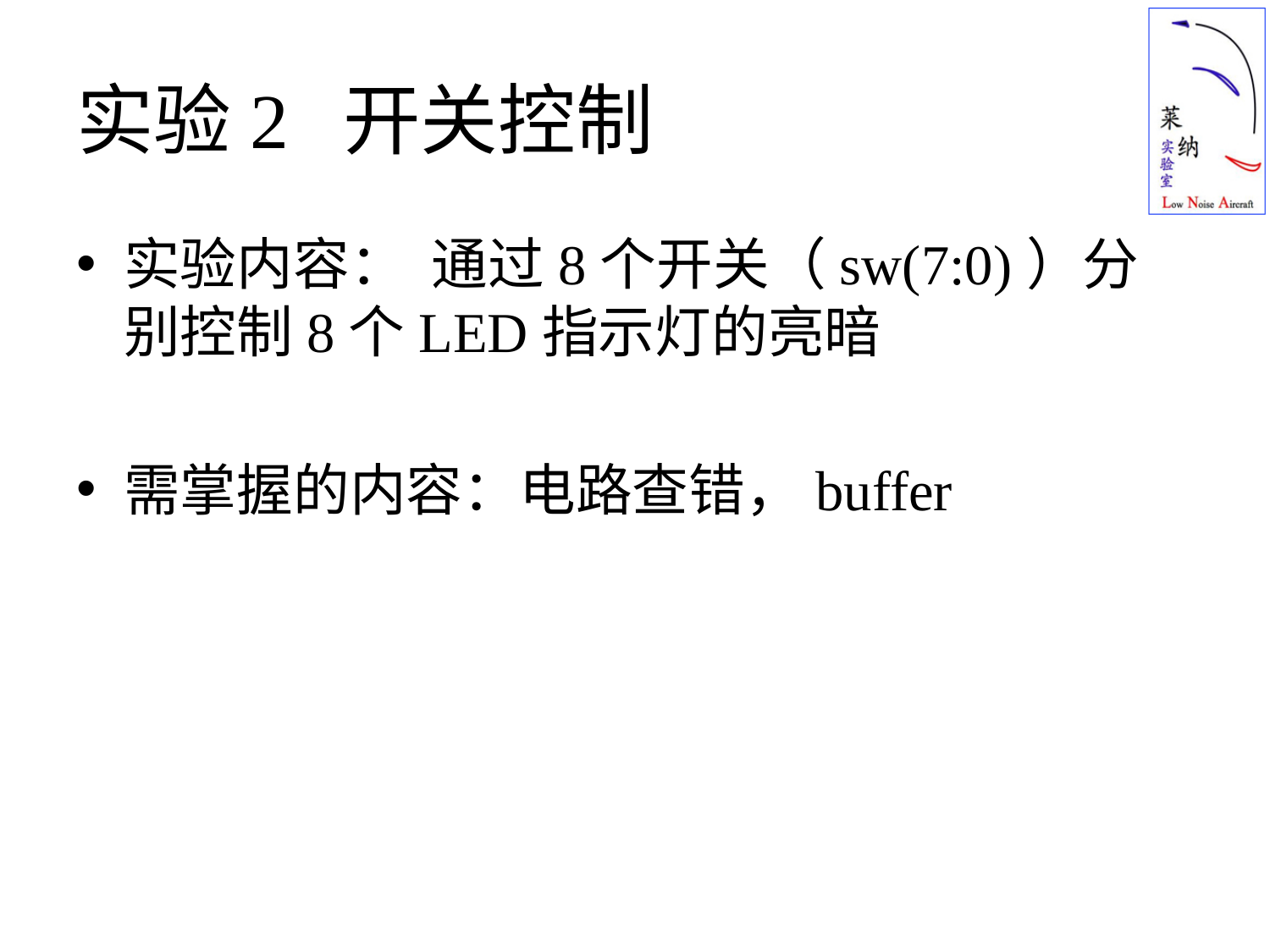

# 实验2  开关控制
实验内容：  通过8个开关（sw(7:0)）分别控制8个LED指示灯的亮暗

需掌握的内容：电路查错，buffer